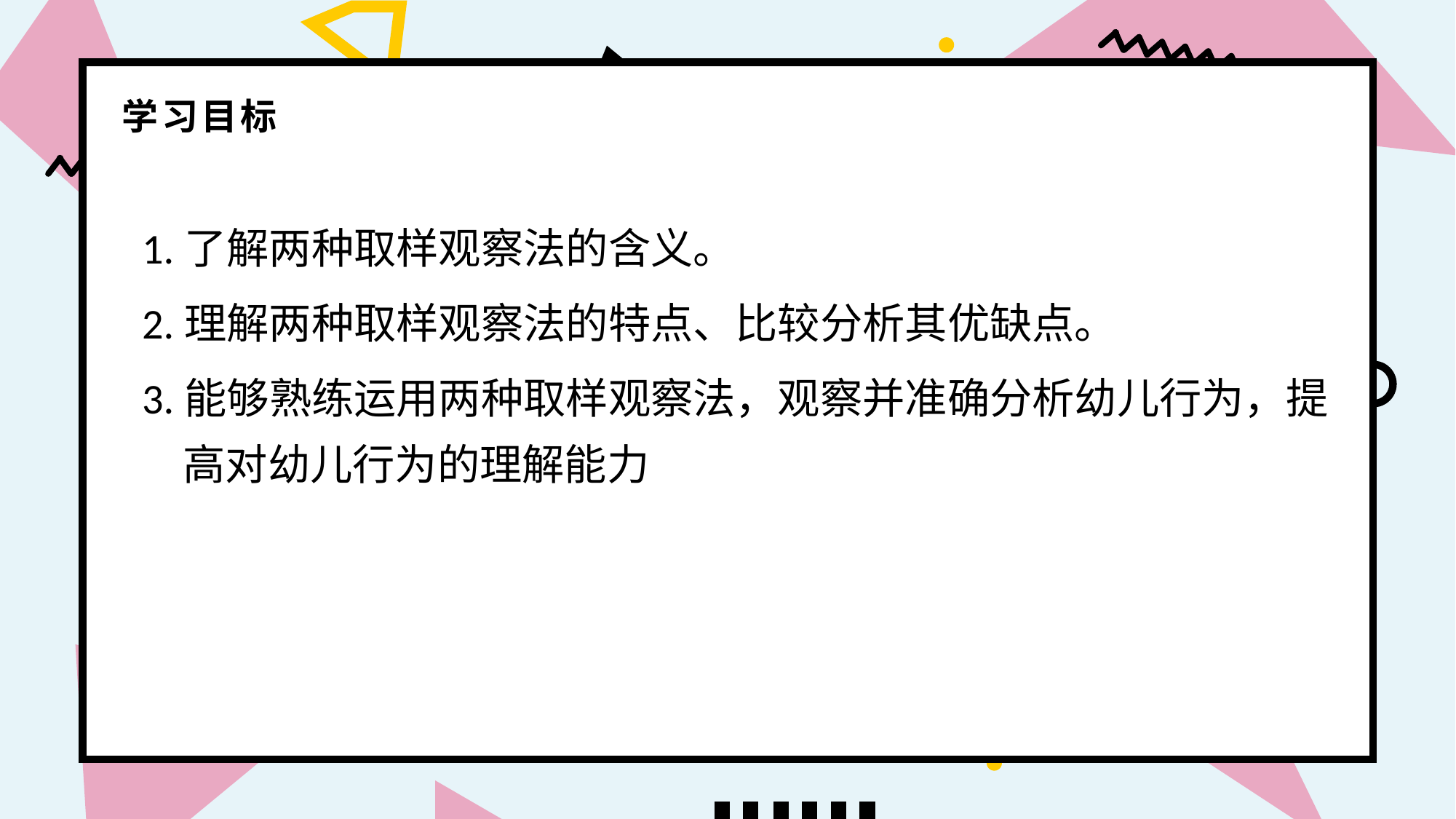

# 学习目标
1.了解两种取样观察法的含义。
2.理解两种取样观察法的特点、比较分析其优缺点。
3.能够熟练运用两种取样观察法，观察并准确分析幼儿行为，提高对幼儿行为的理解能力